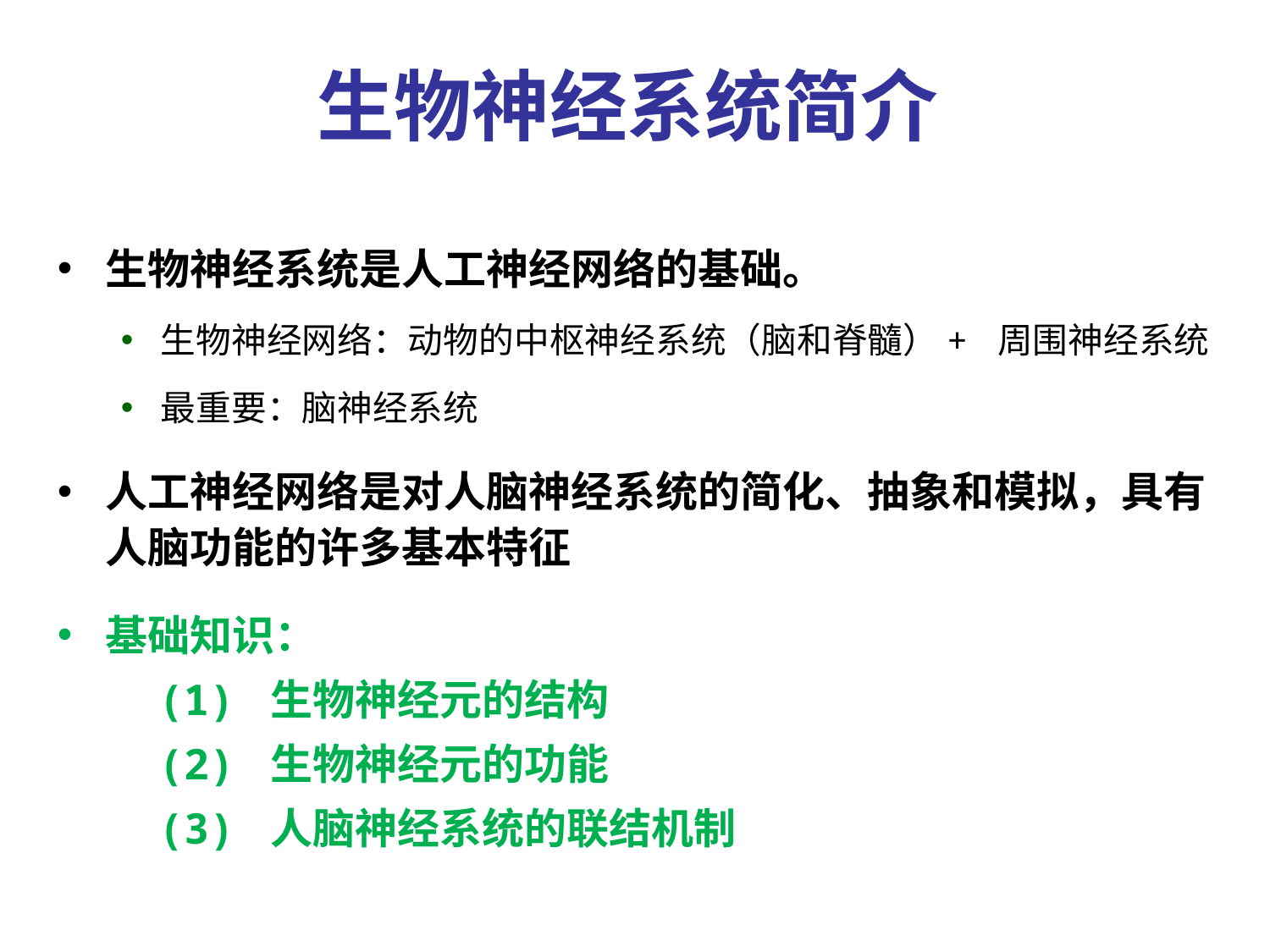

生物神经系统简介
生物神经系统是人工神经网络的基础。
生物神经网络：动物的中枢神经系统（脑和脊髓）+ 周围神经系统
最重要：脑神经系统
人工神经网络是对人脑神经系统的简化、抽象和模拟，具有人脑功能的许多基本特征
基础知识：
    (1) 生物神经元的结构
    (2) 生物神经元的功能
    (3) 人脑神经系统的联结机制